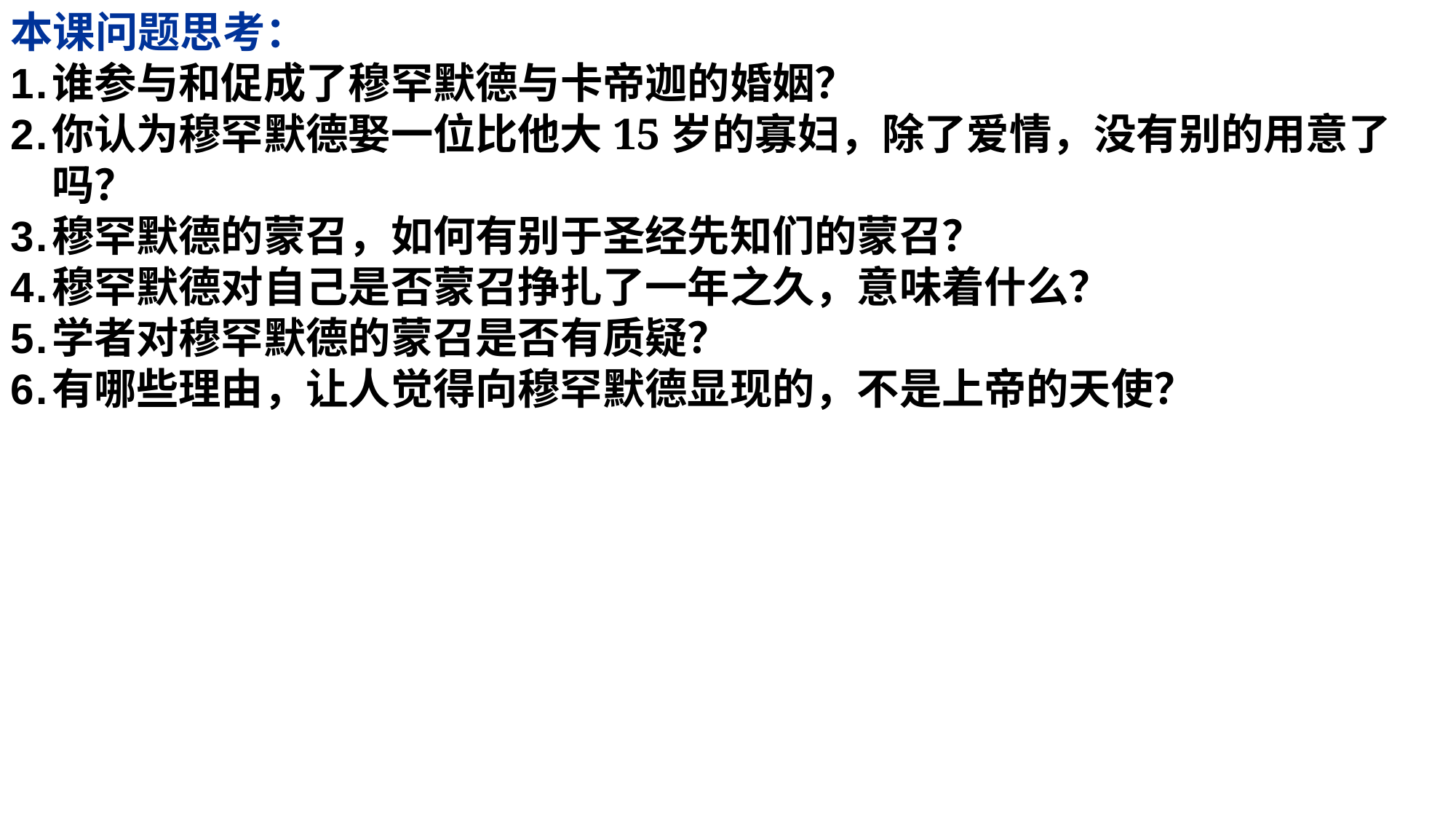

本课问题思考：
谁参与和促成了穆罕默德与卡帝迦的婚姻？
你认为穆罕默德娶一位比他大15岁的寡妇，除了爱情，没有别的用意了吗？
穆罕默德的蒙召，如何有别于圣经先知们的蒙召？
穆罕默德对自己是否蒙召挣扎了一年之久，意味着什么？
学者对穆罕默德的蒙召是否有质疑？
有哪些理由，让人觉得向穆罕默德显现的，不是上帝的天使？